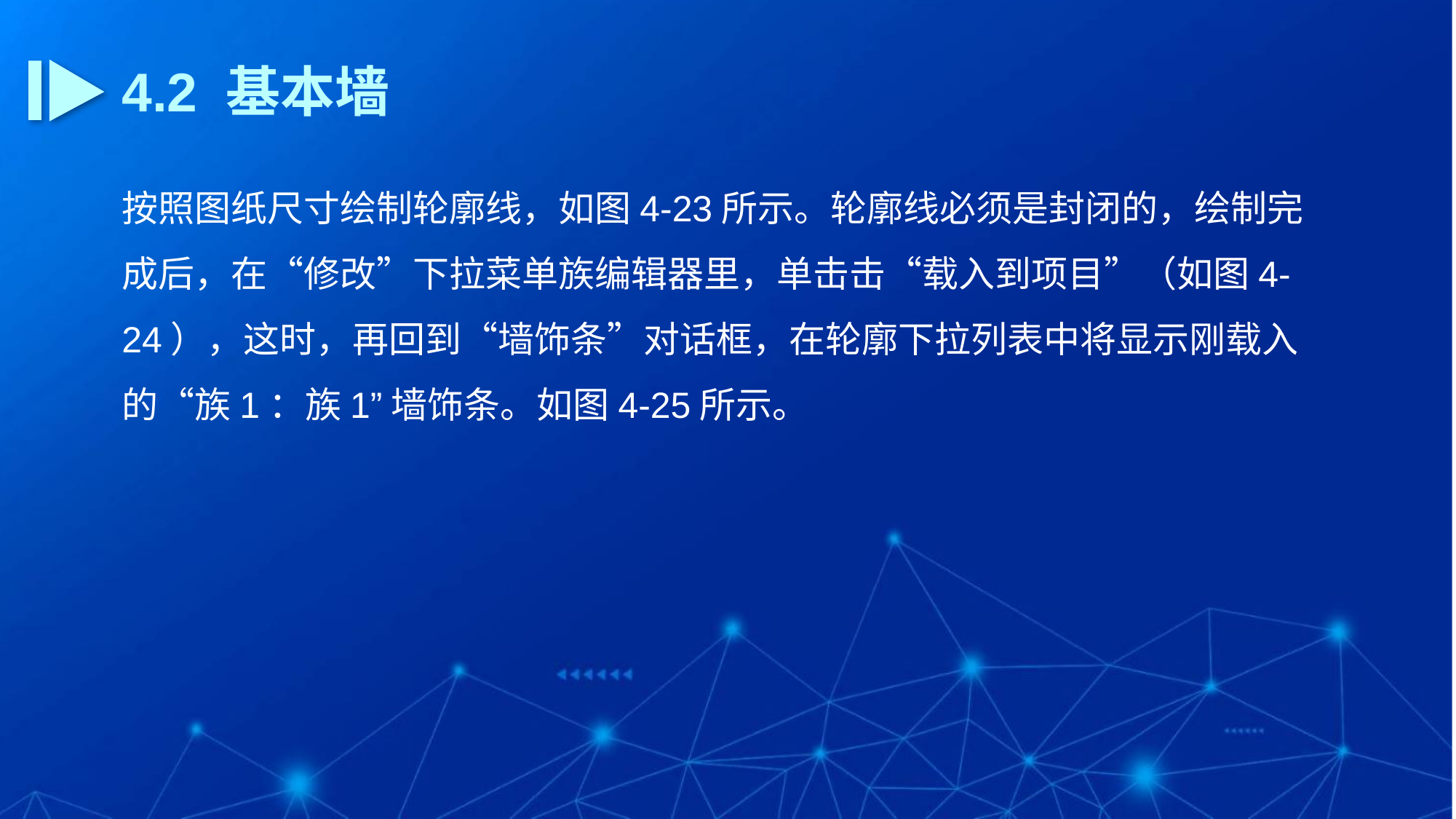

4.2 基本墙

按照图纸尺寸绘制轮廓线，如图4-23所示。轮廓线必须是封闭的，绘制完成后，在“修改”下拉菜单族编辑器里，单击击“载入到项目”（如图4-24），这时，再回到“墙饰条”对话框，在轮廓下拉列表中将显示刚载入的“族1：族1”墙饰条。如图4-25所示。